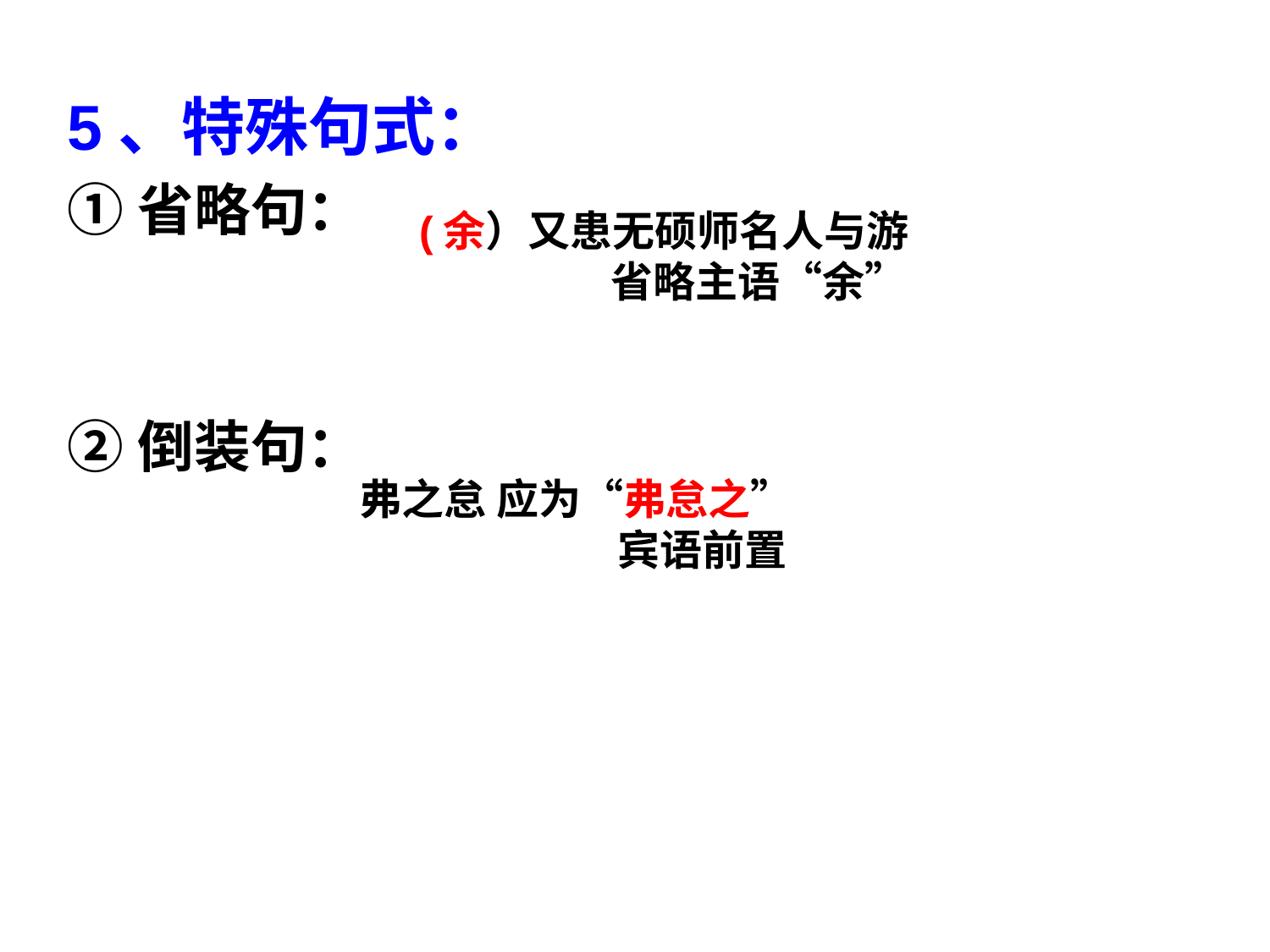

5、特殊句式：
①省略句：

②倒装句：
(余）又患无硕师名人与游
                   省略主语“余”
弗之怠 应为“弗怠之”
                          宾语前置